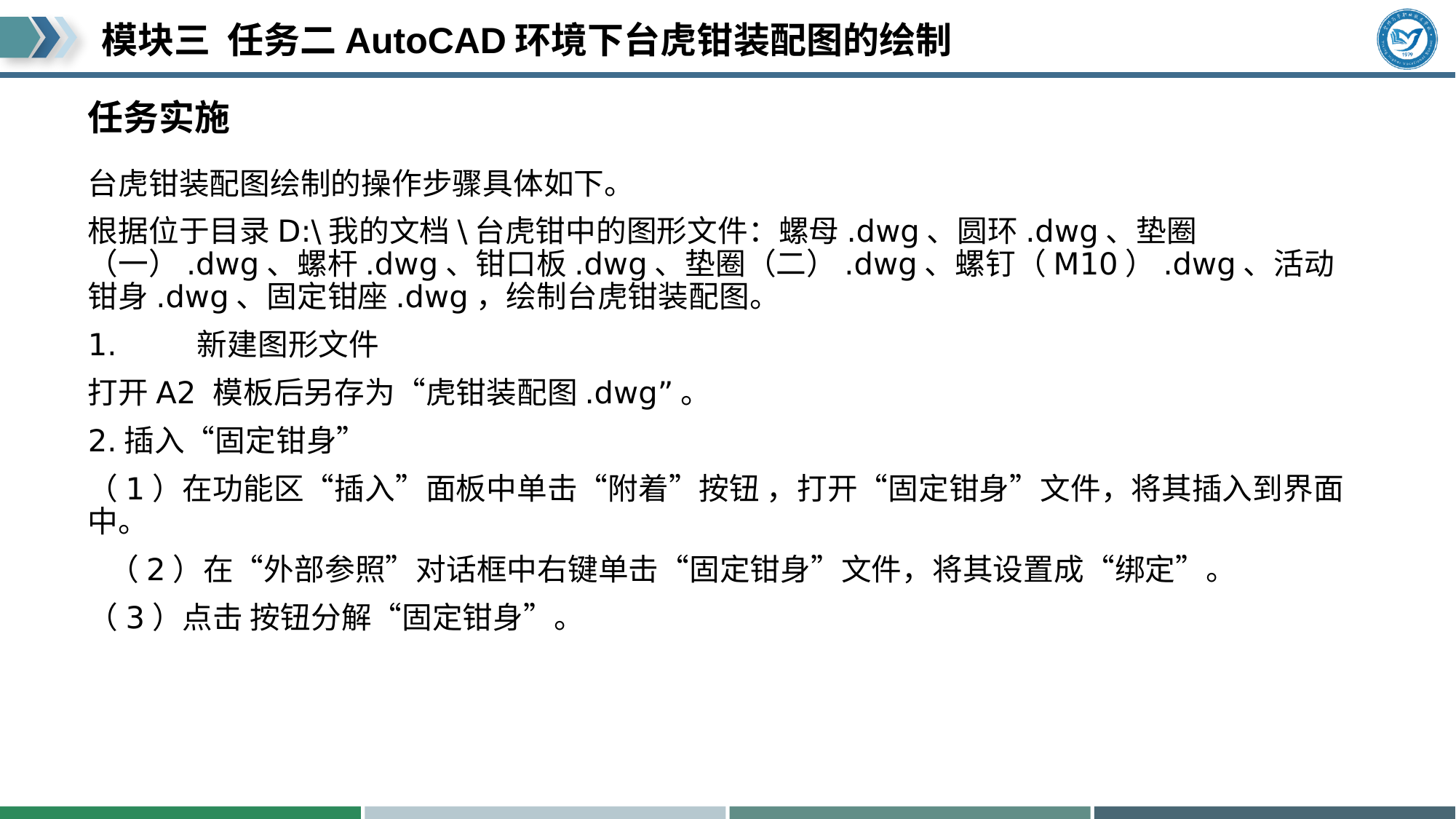

# 任务实施
台虎钳装配图绘制的操作步骤具体如下。
根据位于目录D:\我的文档\台虎钳中的图形文件：螺母.dwg、圆环.dwg、垫圈（一）.dwg、螺杆.dwg、钳口板.dwg、垫圈（二）.dwg、螺钉（M10）.dwg、活动钳身.dwg、固定钳座.dwg，绘制台虎钳装配图。
1.	新建图形文件
打开A2 模板后另存为“虎钳装配图.dwg”。
2.插入“固定钳身”
（1）在功能区“插入”面板中单击“附着”按钮 ，打开“固定钳身”文件，将其插入到界面中。
  （2）在“外部参照”对话框中右键单击“固定钳身”文件，将其设置成“绑定”。
（3）点击 按钮分解“固定钳身”。